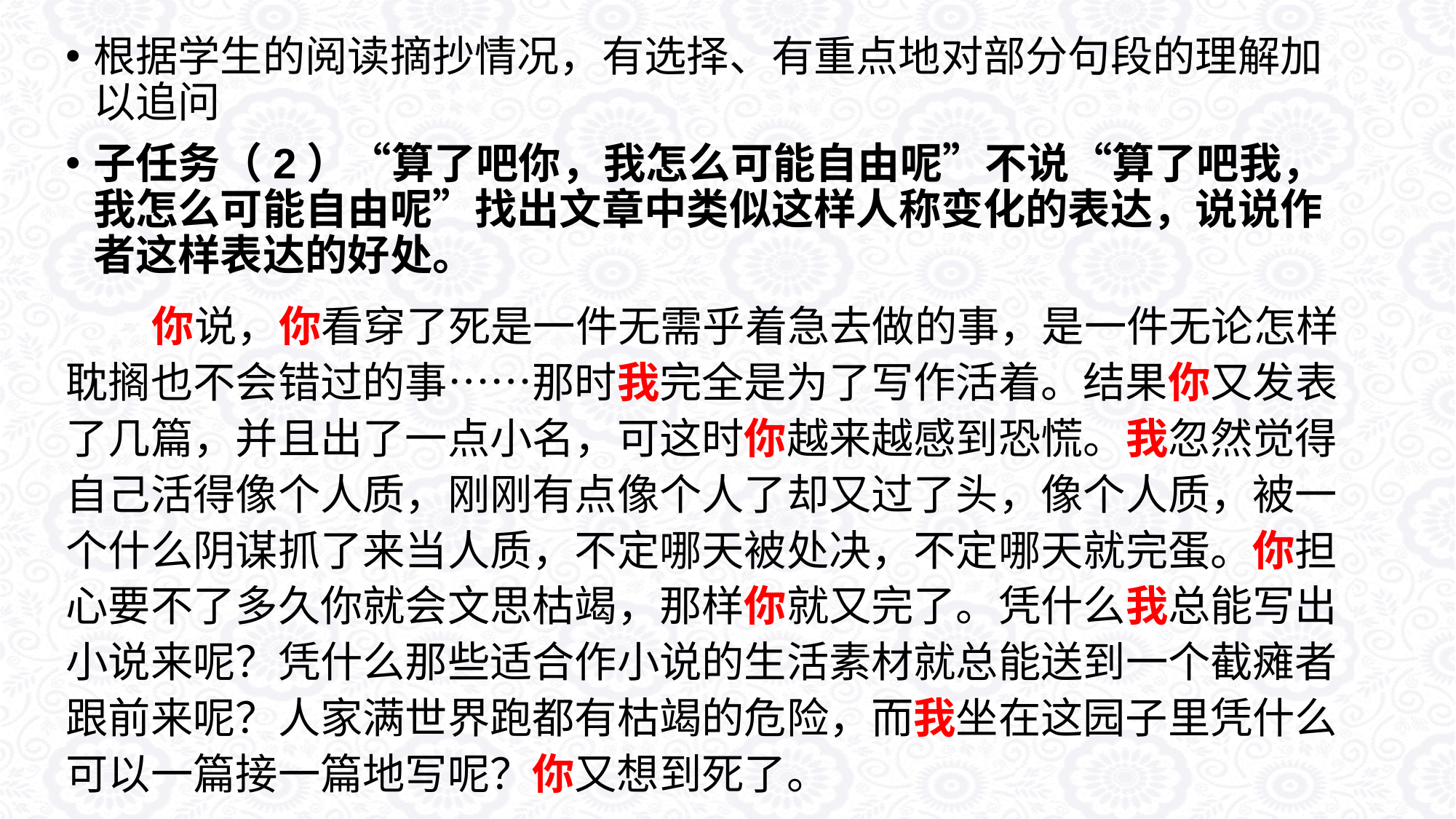

根据学生的阅读摘抄情况，有选择、有重点地对部分句段的理解加以追问
子任务（2）“算了吧你，我怎么可能自由呢”不说“算了吧我，我怎么可能自由呢”找出文章中类似这样人称变化的表达，说说作者这样表达的好处。
        你说，你看穿了死是一件无需乎着急去做的事，是一件无论怎样耽搁也不会错过的事……那时我完全是为了写作活着。结果你又发表了几篇，并且出了一点小名，可这时你越来越感到恐慌。我忽然觉得自己活得像个人质，刚刚有点像个人了却又过了头，像个人质，被一个什么阴谋抓了来当人质，不定哪天被处决，不定哪天就完蛋。你担心要不了多久你就会文思枯竭，那样你就又完了。凭什么我总能写出小说来呢？凭什么那些适合作小说的生活素材就总能送到一个截瘫者跟前来呢？人家满世界跑都有枯竭的危险，而我坐在这园子里凭什么可以一篇接一篇地写呢？你又想到死了。